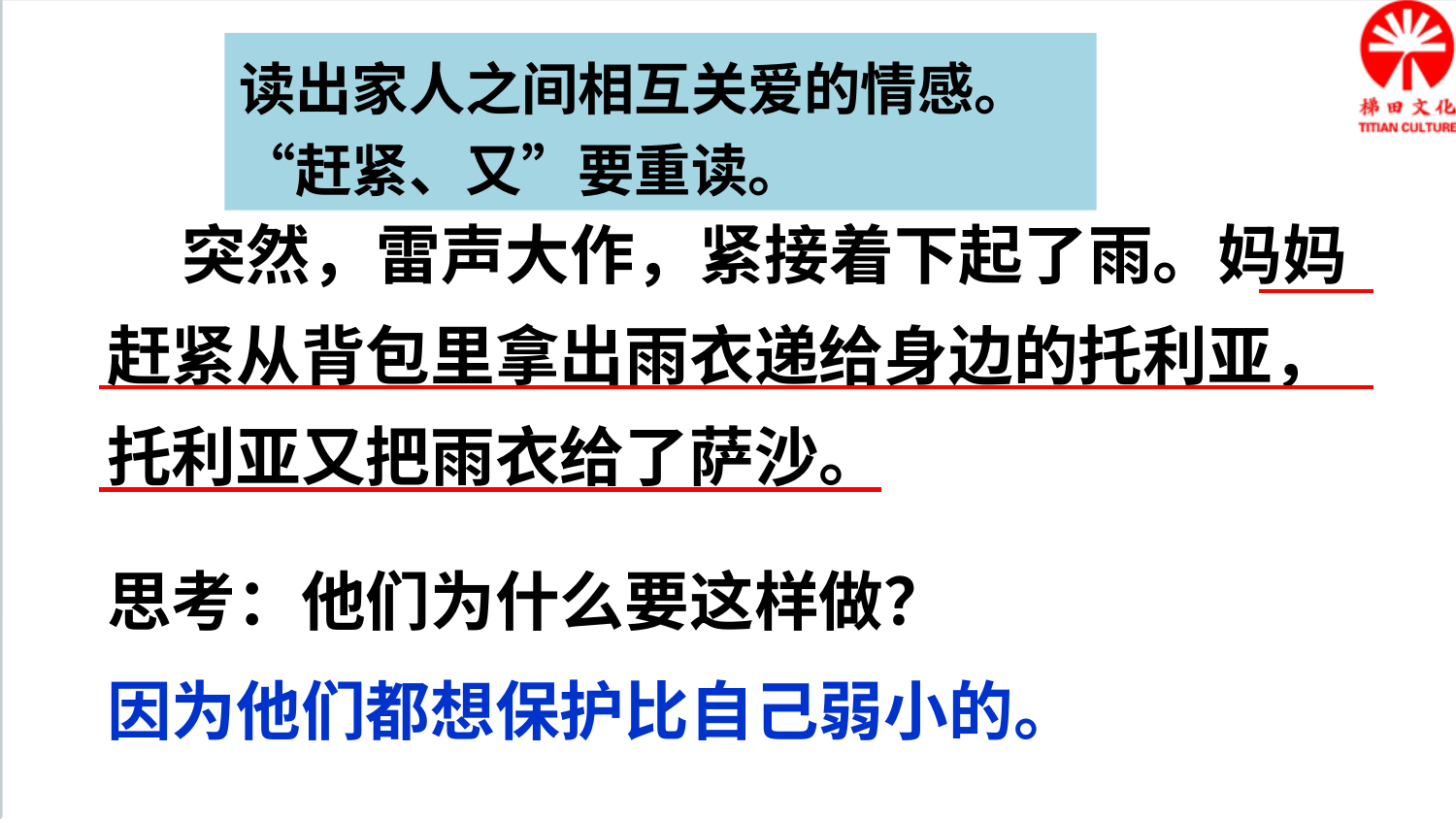

读出家人之间相互关爱的情感。“赶紧、又”要重读。
    突然，雷声大作，紧接着下起了雨。妈妈赶紧从背包里拿出雨衣递给身边的托利亚，托利亚又把雨衣给了萨沙。
思考：他们为什么要这样做？
因为他们都想保护比自己弱小的。